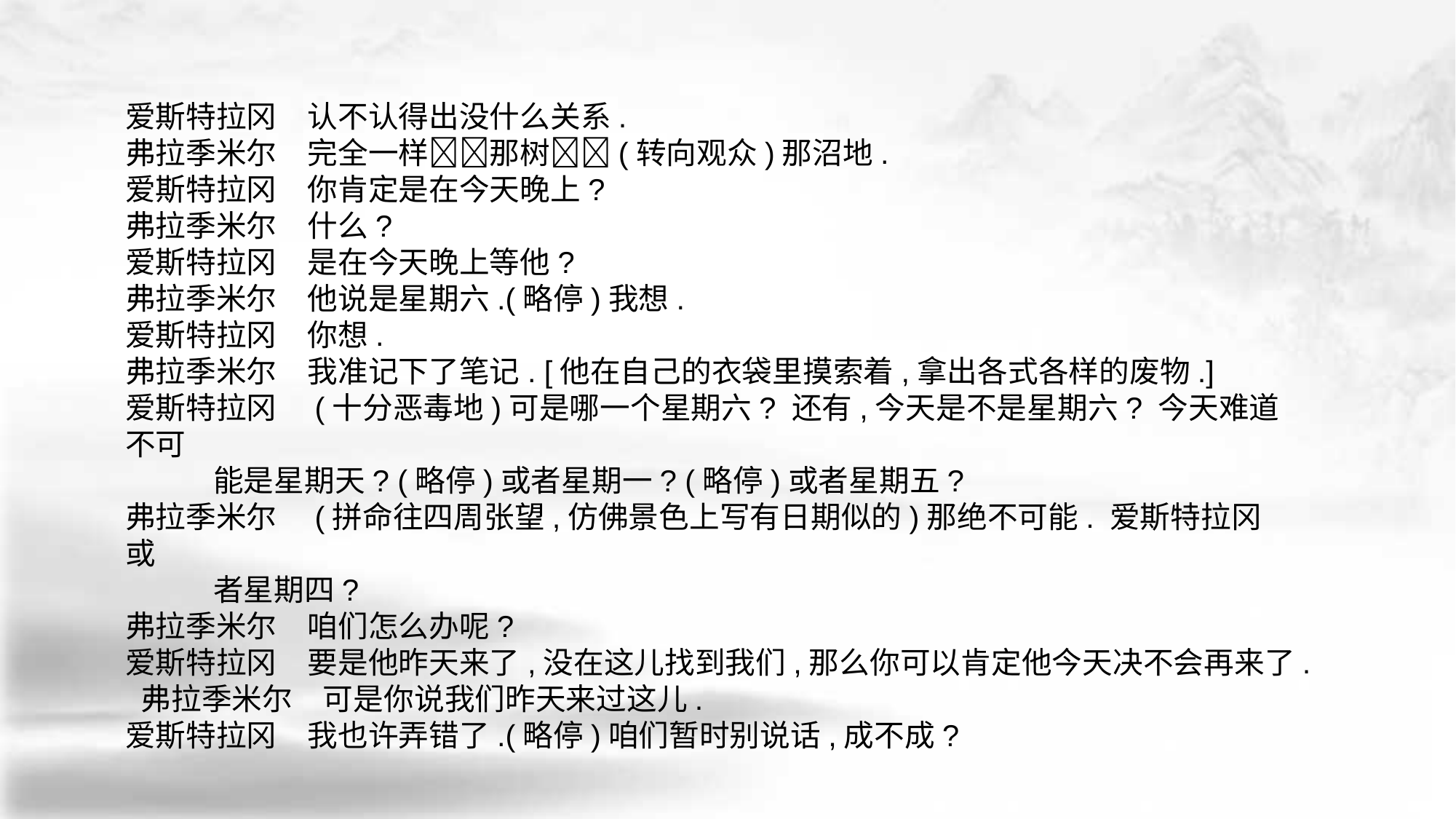

爱斯特拉冈　认不认得出没什么关系.
弗拉季米尔　完全一样􀆺􀆺那树􀆺􀆺(转向观众)那沼地.
爱斯特拉冈　你肯定是在今天晚上?
弗拉季米尔　什么?
爱斯特拉冈　是在今天晚上等他?
弗拉季米尔　他说是星期六.(略停)我想.
爱斯特拉冈　你想.
弗拉季米尔　我准记下了笔记. [他在自己的衣袋里摸索着,拿出各式各样的废物.]
爱斯特拉冈　(十分恶毒地)可是哪一个星期六? 还有,今天是不是星期六? 今天难道不可
            能是星期天? (略停)或者星期一? (略停)或者星期五?
弗拉季米尔　(拼命往四周张望,仿佛景色上写有日期似的)那绝不可能. 爱斯特拉冈　或
            者星期四?
弗拉季米尔　咱们怎么办呢?
爱斯特拉冈　要是他昨天来了,没在这儿找到我们,那么你可以肯定他今天决不会再来了. 弗拉季米尔　可是你说我们昨天来过这儿.
爱斯特拉冈　我也许弄错了.(略停)咱们暂时别说话,成不成?